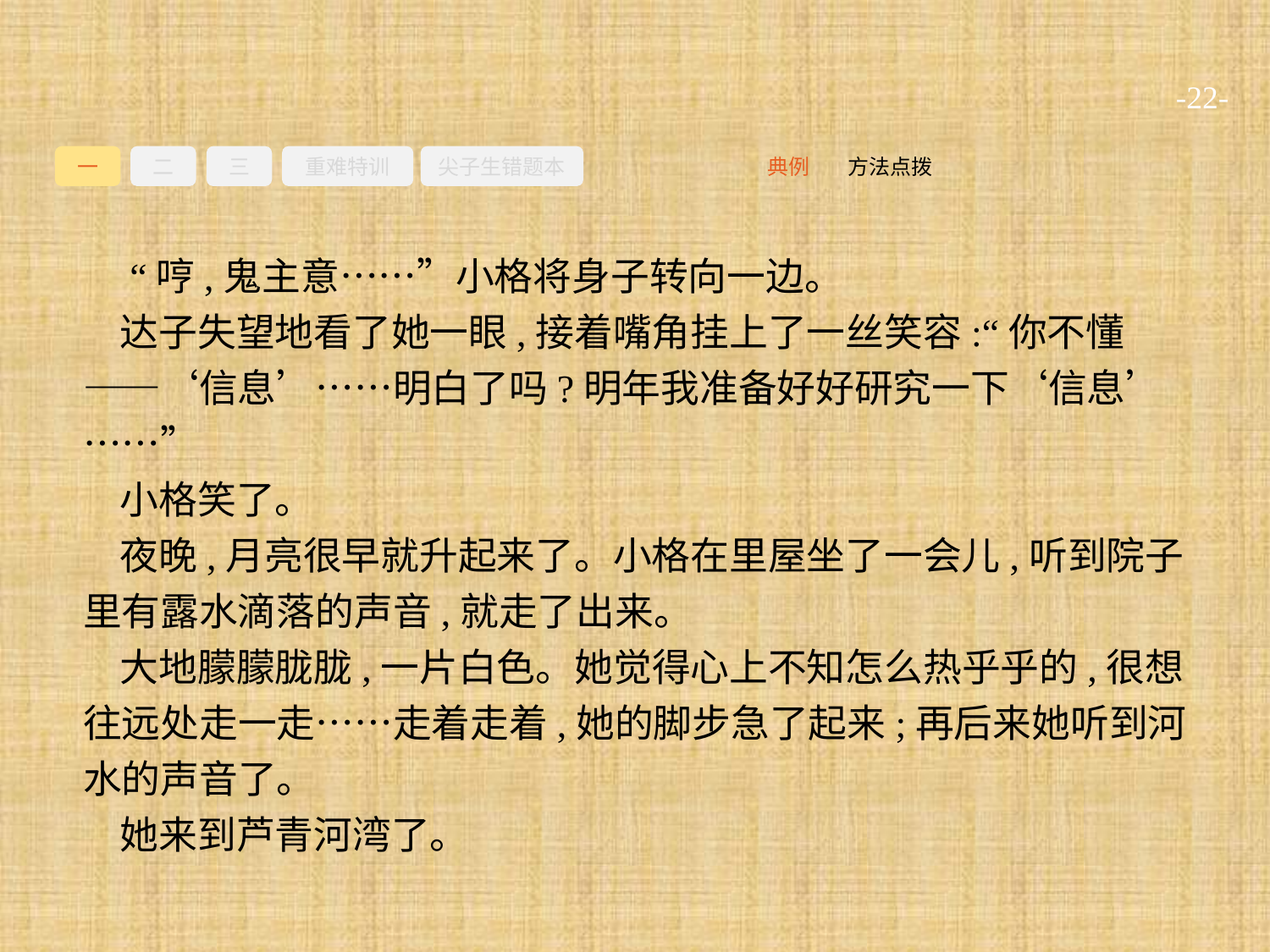

-22-
一
二
三
重难特训
尖子生错题本
方法点拨
典例
 “哼,鬼主意……”小格将身子转向一边。
达子失望地看了她一眼,接着嘴角挂上了一丝笑容:“你不懂——‘信息’……明白了吗?明年我准备好好研究一下‘信息’……”
小格笑了。
夜晚,月亮很早就升起来了。小格在里屋坐了一会儿,听到院子里有露水滴落的声音,就走了出来。
大地朦朦胧胧,一片白色。她觉得心上不知怎么热乎乎的,很想往远处走一走……走着走着,她的脚步急了起来;再后来她听到河水的声音了。
她来到芦青河湾了。